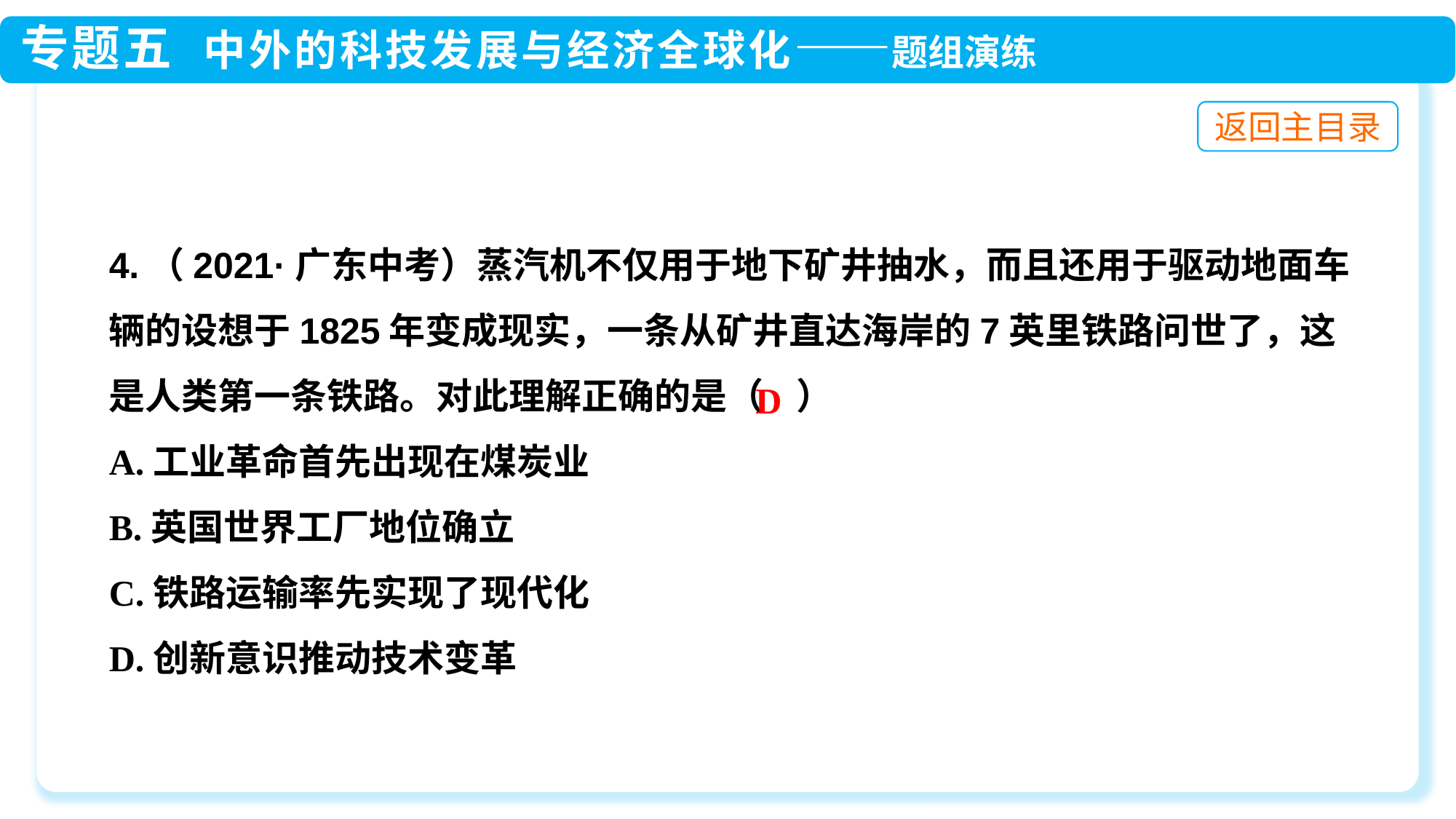

4.（2021·广东中考）蒸汽机不仅用于地下矿井抽水，而且还用于驱动地面车辆的设想于1825年变成现实，一条从矿井直达海岸的7英里铁路问世了，这是人类第一条铁路。对此理解正确的是（    ）
A.工业革命首先出现在煤炭业
B.英国世界工厂地位确立
C.铁路运输率先实现了现代化
D.创新意识推动技术变革
D